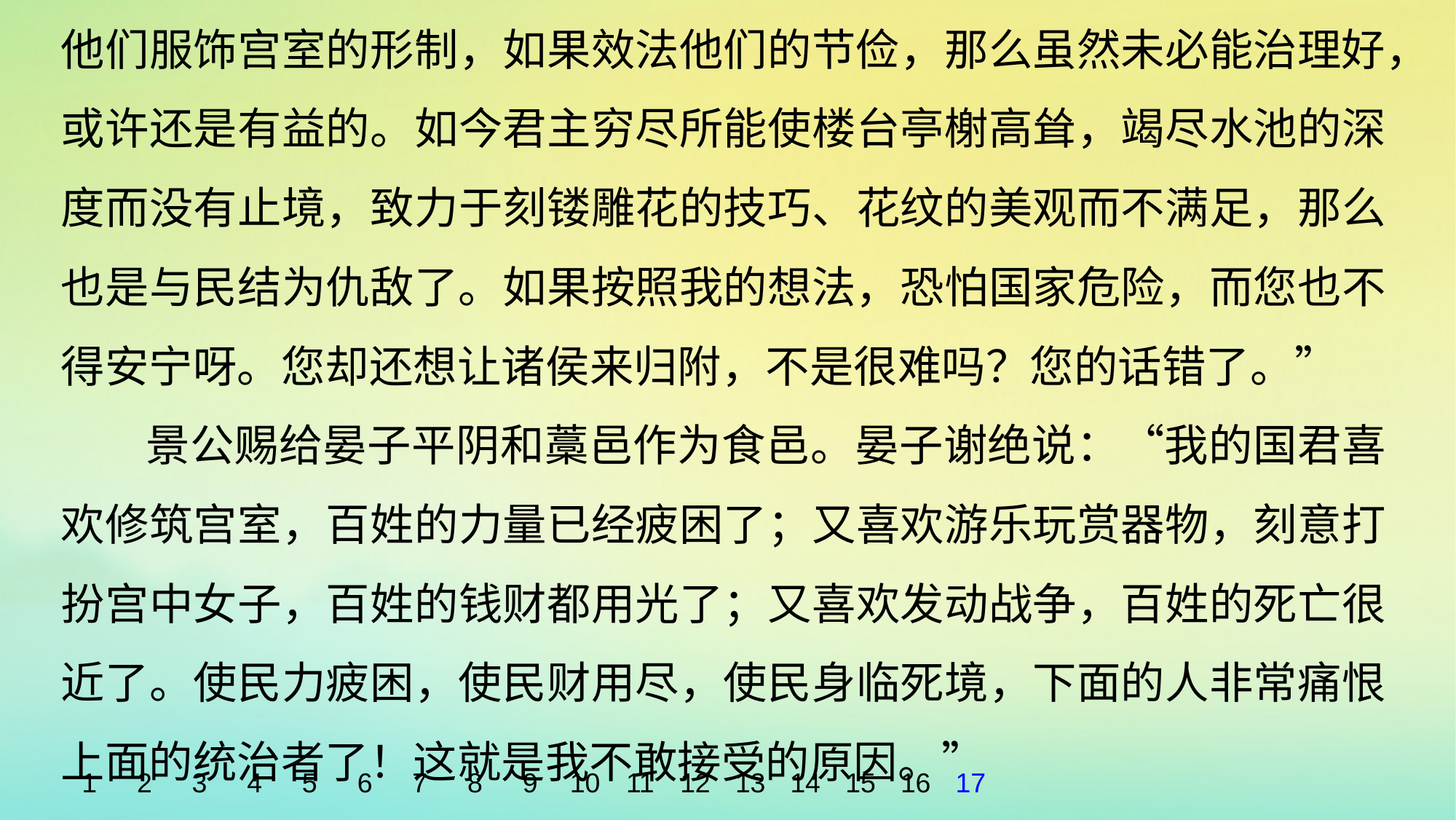

他们服饰宫室的形制，如果效法他们的节俭，那么虽然未必能治理好，或许还是有益的。如今君主穷尽所能使楼台亭榭高耸，竭尽水池的深度而没有止境，致力于刻镂雕花的技巧、花纹的美观而不满足，那么也是与民结为仇敌了。如果按照我的想法，恐怕国家危险，而您也不得安宁呀。您却还想让诸侯来归附，不是很难吗？您的话错了。”
景公赐给晏子平阴和藁邑作为食邑。晏子谢绝说：“我的国君喜欢修筑宫室，百姓的力量已经疲困了；又喜欢游乐玩赏器物，刻意打扮宫中女子，百姓的钱财都用光了；又喜欢发动战争，百姓的死亡很近了。使民力疲困，使民财用尽，使民身临死境，下面的人非常痛恨上面的统治者了！这就是我不敢接受的原因。”
1
2
3
4
5
6
7
8
9
10
11
12
13
14
15
16
17